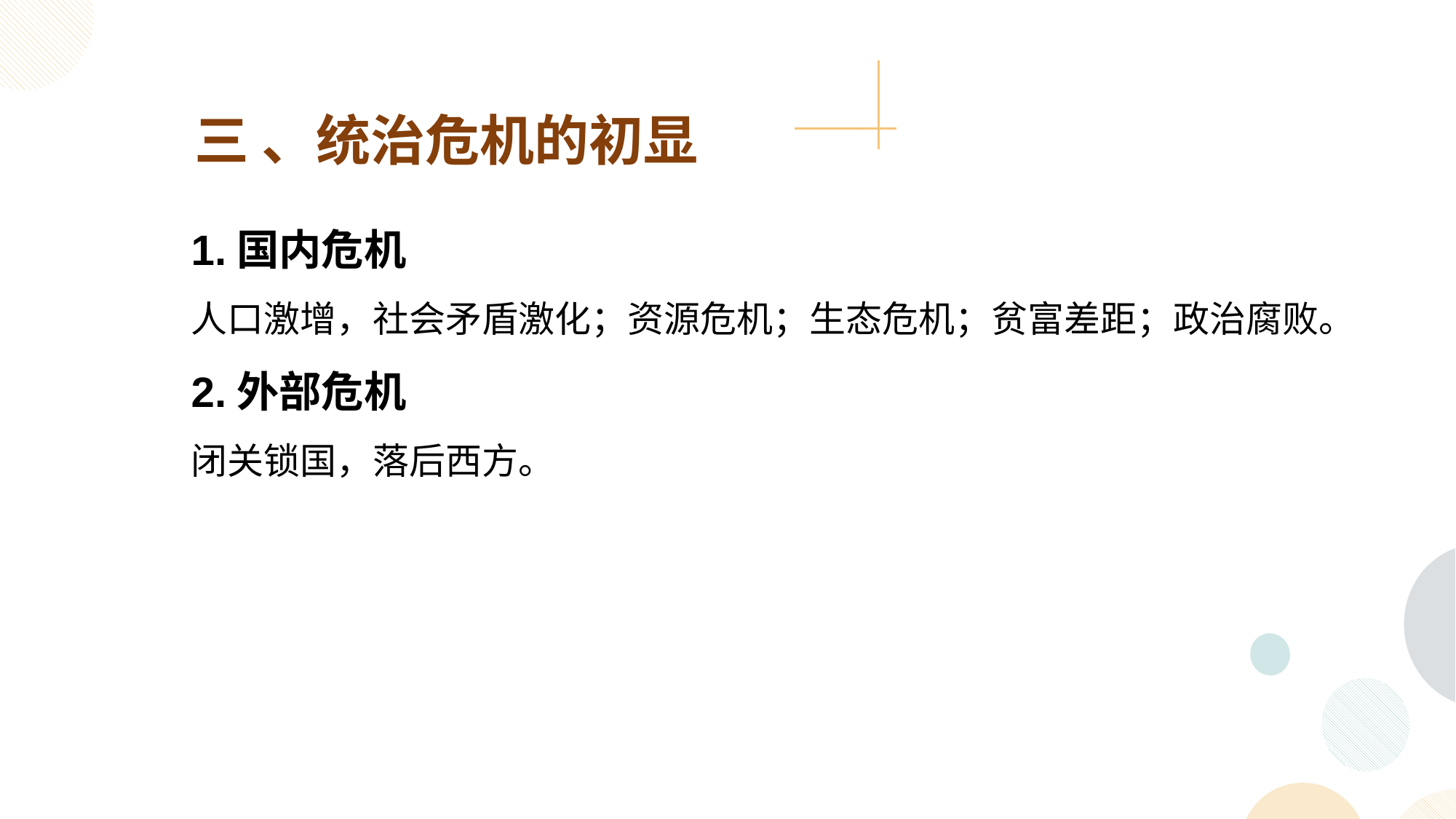

三 、统治危机的初显
1.国内危机
人口激增，社会矛盾激化；资源危机；生态危机；贫富差距；政治腐败。
2.外部危机
闭关锁国，落后西方。